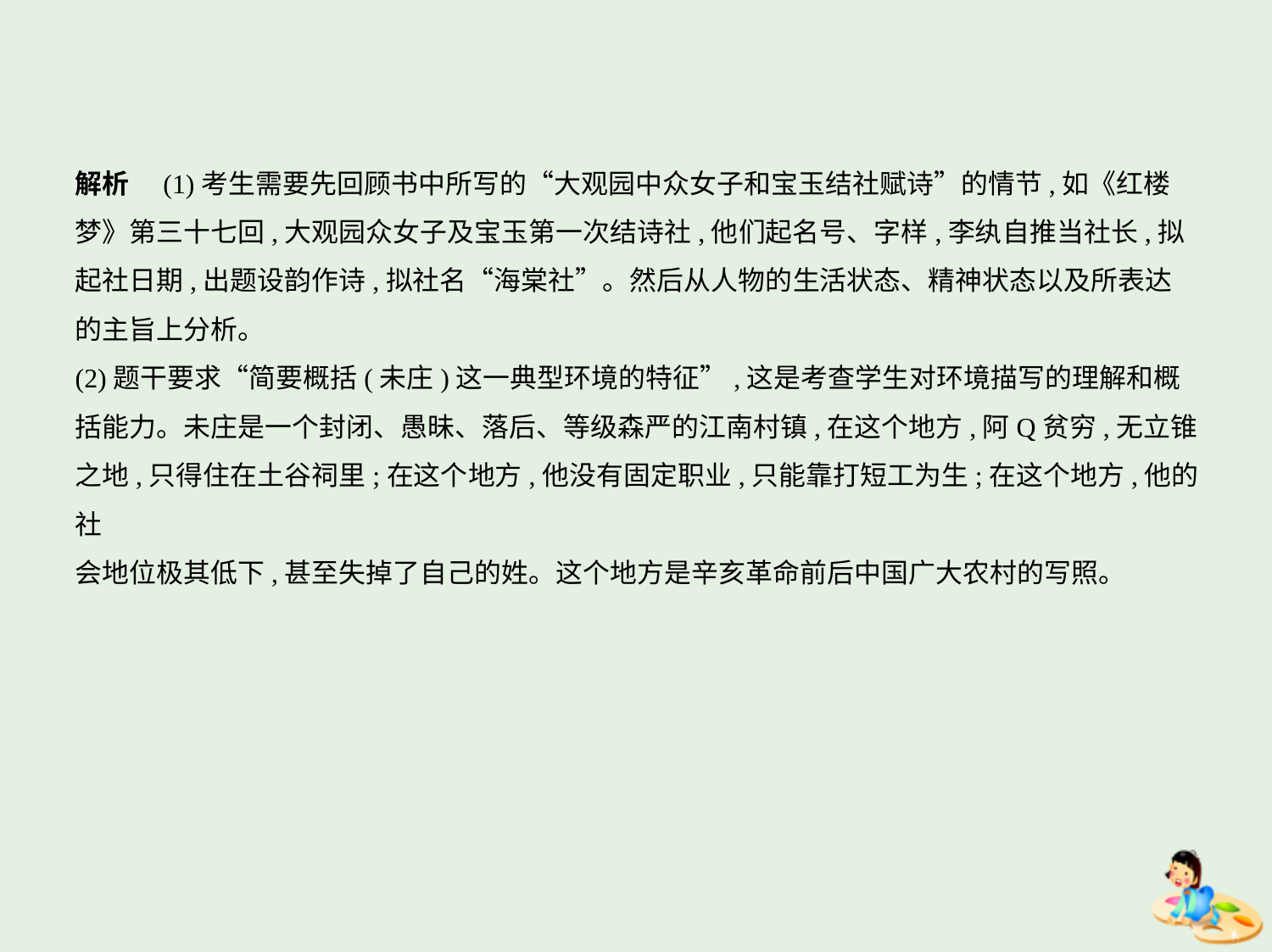

解析　(1)考生需要先回顾书中所写的“大观园中众女子和宝玉结社赋诗”的情节,如《红楼
梦》第三十七回,大观园众女子及宝玉第一次结诗社,他们起名号、字样,李纨自推当社长,拟
起社日期,出题设韵作诗,拟社名“海棠社”。然后从人物的生活状态、精神状态以及所表达
的主旨上分析。
(2)题干要求“简要概括(未庄)这一典型环境的特征”,这是考查学生对环境描写的理解和概
括能力。未庄是一个封闭、愚昧、落后、等级森严的江南村镇,在这个地方,阿Q贫穷,无立锥
之地,只得住在土谷祠里;在这个地方,他没有固定职业,只能靠打短工为生;在这个地方,他的社
会地位极其低下,甚至失掉了自己的姓。这个地方是辛亥革命前后中国广大农村的写照。